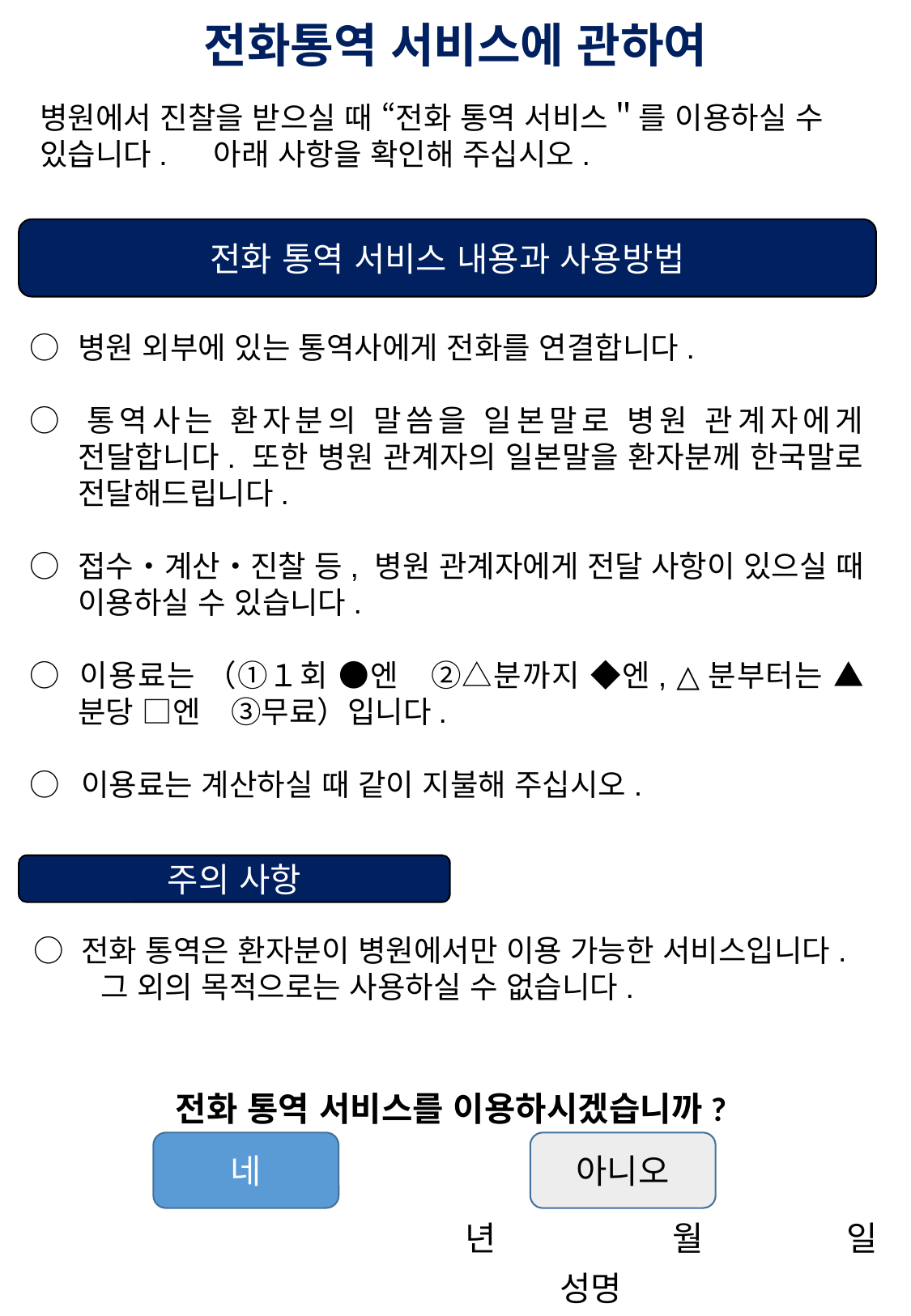

전화통역 서비스에 관하여
병원에서 진찰을 받으실 때 “전화 통역 서비스＂를 이용하실 수 있습니다. 　아래 사항을 확인해 주십시오.
전화 통역 서비스 내용과 사용방법
○	병원 외부에 있는 통역사에게 전화를 연결합니다.

○	통역사는 환자분의 말씀을 일본말로 병원 관계자에게 전달합니다. 또한 병원 관계자의 일본말을 환자분께 한국말로 전달해드립니다.

○	접수・계산・진찰 등, 병원 관계자에게 전달 사항이 있으실 때 이용하실 수 있습니다.

○	이용료는 （①１회 ●엔　②△분까지 ◆엔, △분부터는 ▲분당 □엔　③무료）입니다.

○  이용료는 계산하실 때 같이 지불해 주십시오.
金額の部分は各医療機関にて設定の上、編集してください
주의 사항
○	전화 통역은 환자분이 병원에서만 이용 가능한 서비스입니다.
　 　그 외의 목적으로는 사용하실 수 없습니다.
전화 통역 서비스를 이용하시겠습니까?
네
아니오
년　　　 　　월　　　 　일
　　　　　　　　　　　                     성명